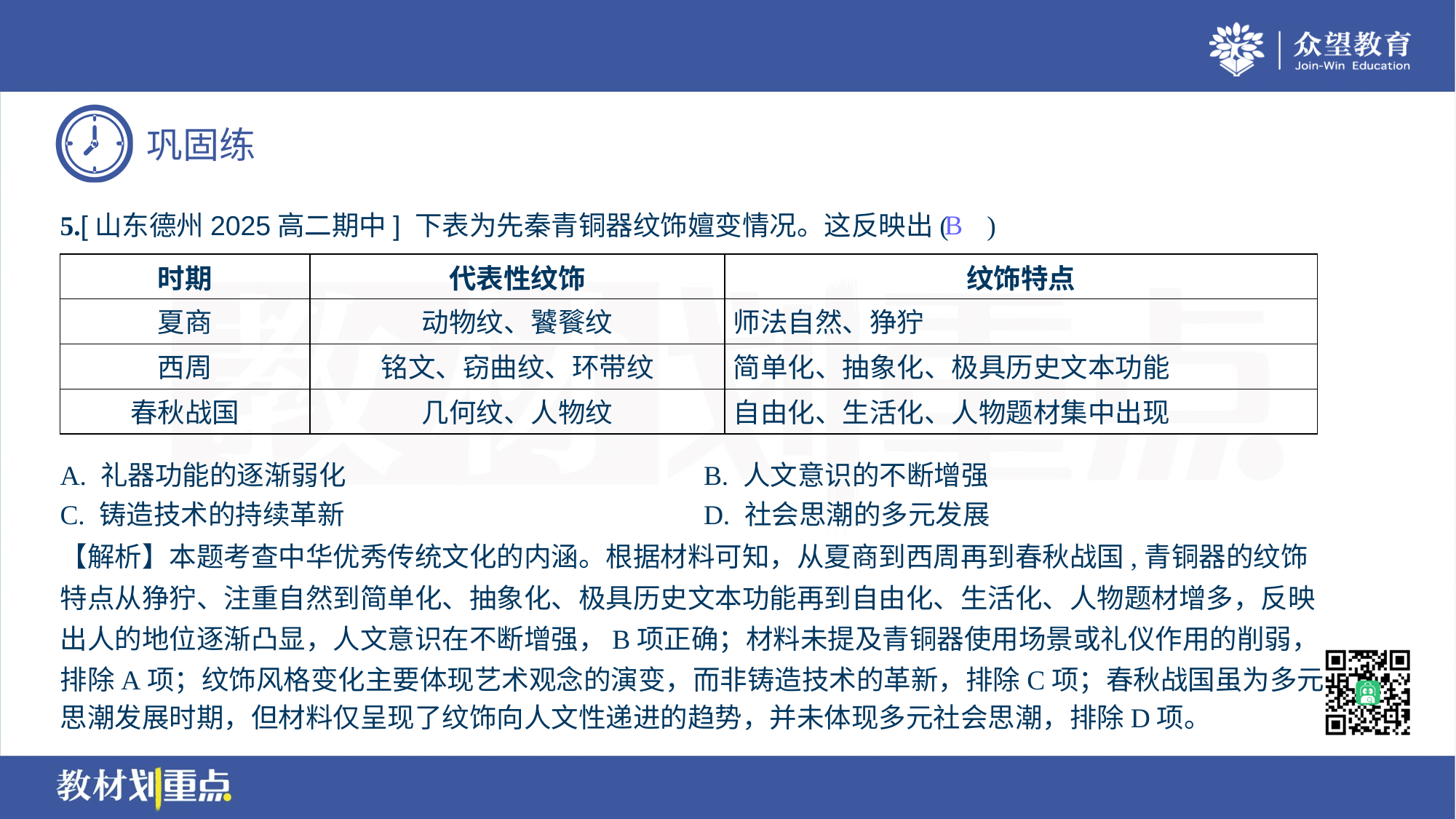

B
5.[山东德州2025高二期中] 下表为先秦青铜器纹饰嬗变情况。这反映出(     )
| 时期 | 代表性纹饰 | 纹饰特点 |
| --- | --- | --- |
| 夏商 | 动物纹、饕餮纹 | 师法自然、狰狞 |
| 西周 | 铭文、窃曲纹、环带纹 | 简单化、抽象化、极具历史文本功能 |
| 春秋战国 | 几何纹、人物纹 | 自由化、生活化、人物题材集中出现 |
A. 礼器功能的逐渐弱化	B. 人文意识的不断增强
C. 铸造技术的持续革新	D. 社会思潮的多元发展
【解析】本题考查中华优秀传统文化的内涵。根据材料可知，从夏商到西周再到春秋战国,青铜器的纹饰
特点从狰狞、注重自然到简单化、抽象化、极具历史文本功能再到自由化、生活化、人物题材增多，反映
出人的地位逐渐凸显，人文意识在不断增强，B项正确；材料未提及青铜器使用场景或礼仪作用的削弱，
排除A项；纹饰风格变化主要体现艺术观念的演变，而非铸造技术的革新，排除C项；春秋战国虽为多元
思潮发展时期，但材料仅呈现了纹饰向人文性递进的趋势，并未体现多元社会思潮，排除D项。